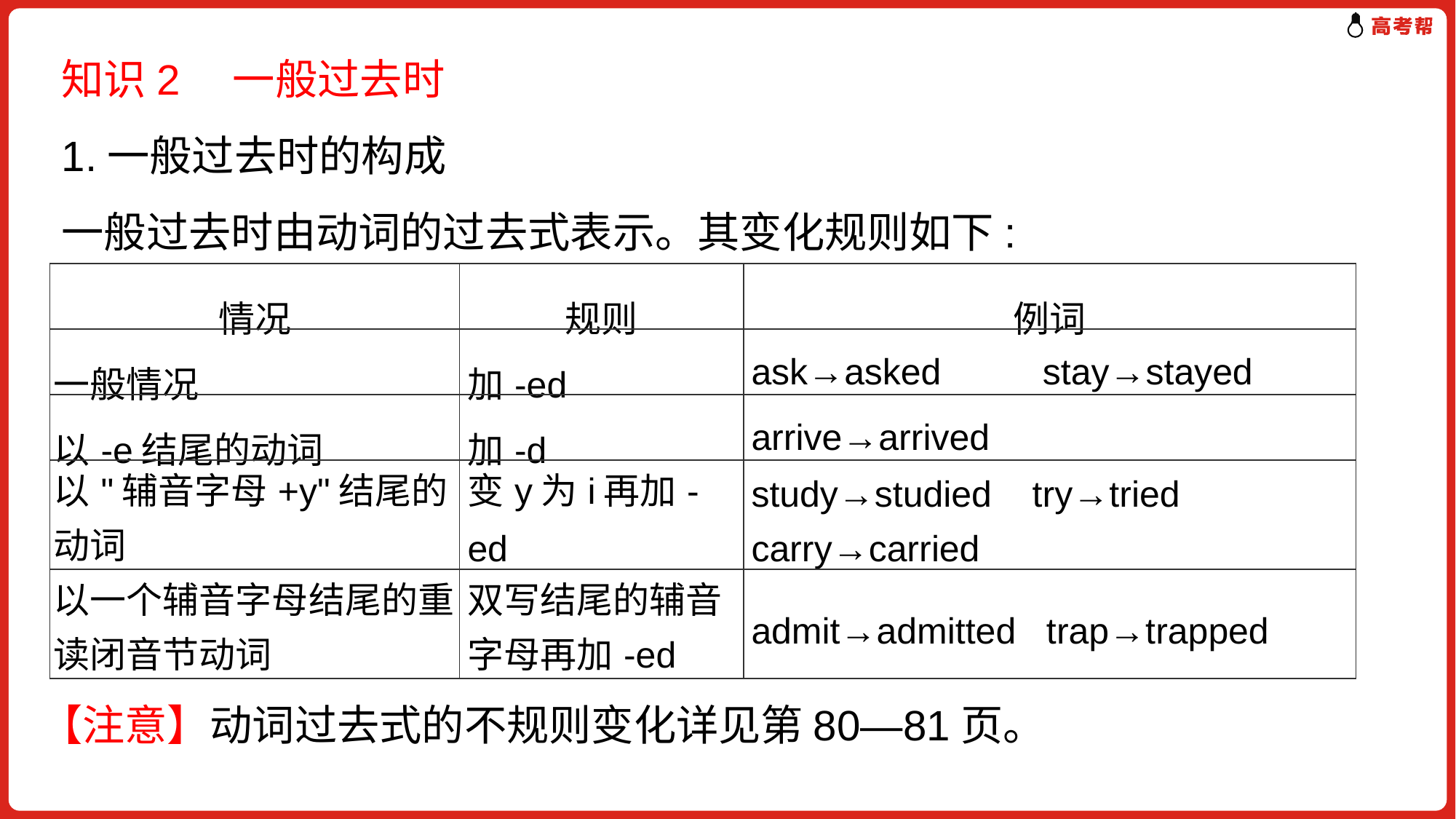

知识2　一般过去时
1.一般过去时的构成
一般过去时由动词的过去式表示。其变化规则如下:
| 情况 | 规则 | 例词 |
| --- | --- | --- |
| 一般情况 | 加-ed | ask→asked stay→stayed |
| 以-e结尾的动词 | 加-d | arrive→arrived |
| 以"辅音字母+y"结尾的动词 | 变y为i再加-ed | study→studied try→tried carry→carried |
| 以一个辅音字母结尾的重读闭音节动词 | 双写结尾的辅音字母再加-ed | admit→admitted trap→trapped |
【注意】动词过去式的不规则变化详见第80—81页。